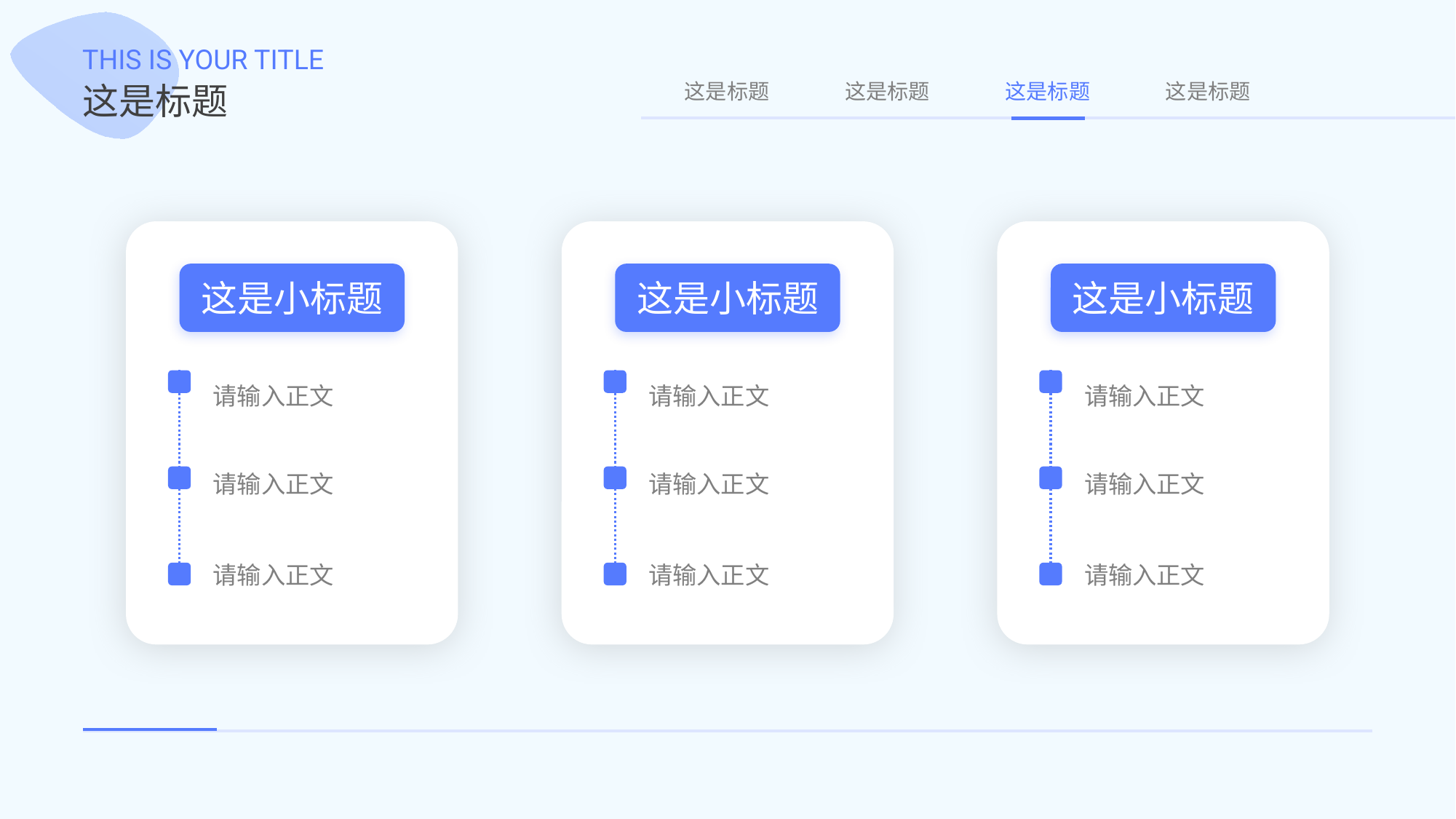

THIS IS YOUR TITLE
这是标题
这是标题
这是标题
这是标题
这是标题

这是小标题

请输入正文
请输入正文

请输入正文

这是小标题

请输入正文
请输入正文

请输入正文

这是小标题

请输入正文
请输入正文

请输入正文